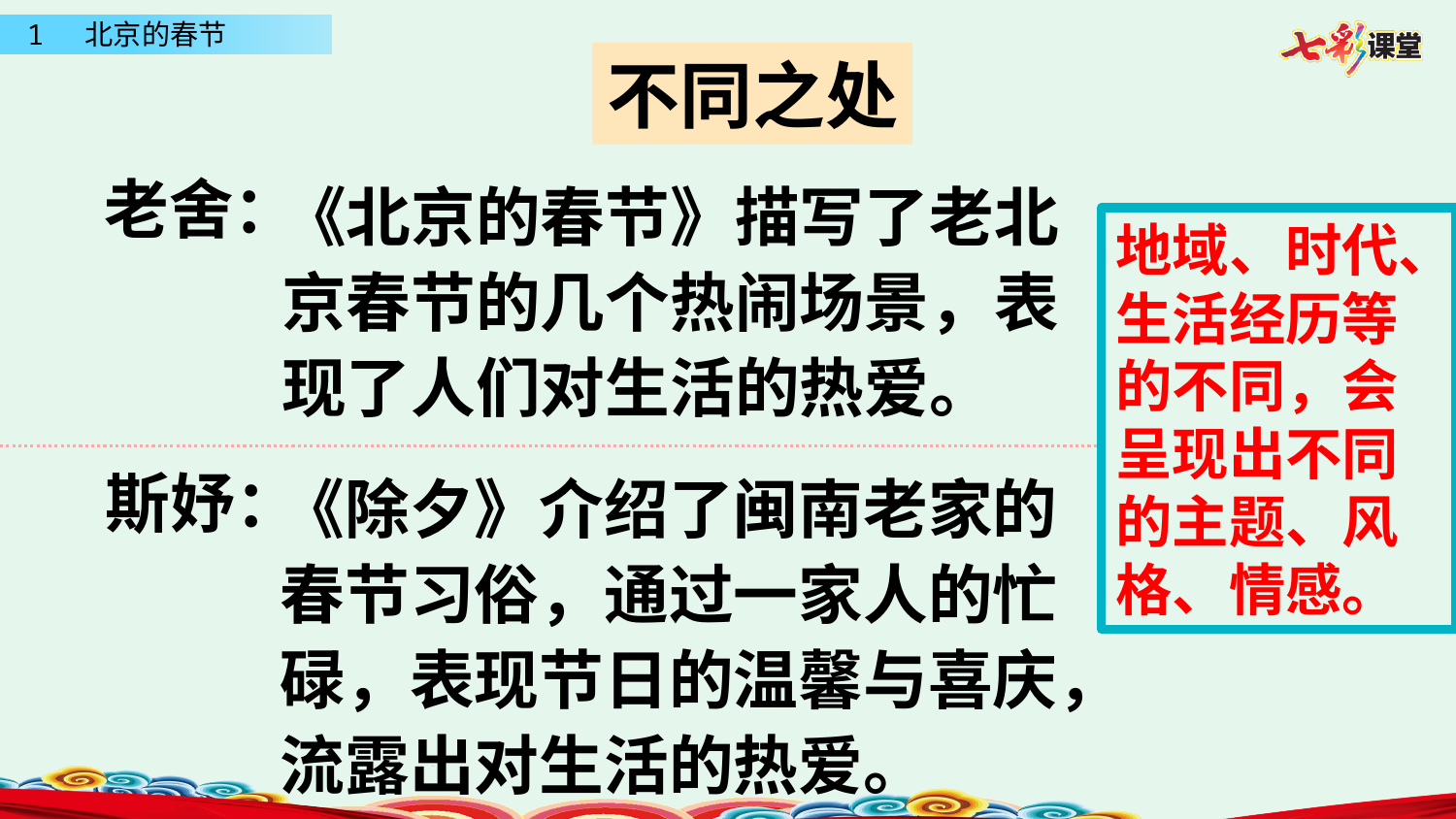

不同之处
《北京的春节》描写了老北京春节的几个热闹场景，表现了人们对生活的热爱。
老舍：

地域、时代、生活经历等的不同，会呈现出不同的主题、风格、情感。
斯妤：
《除夕》介绍了闽南老家的春节习俗，通过一家人的忙碌，表现节日的温馨与喜庆，流露出对生活的热爱。